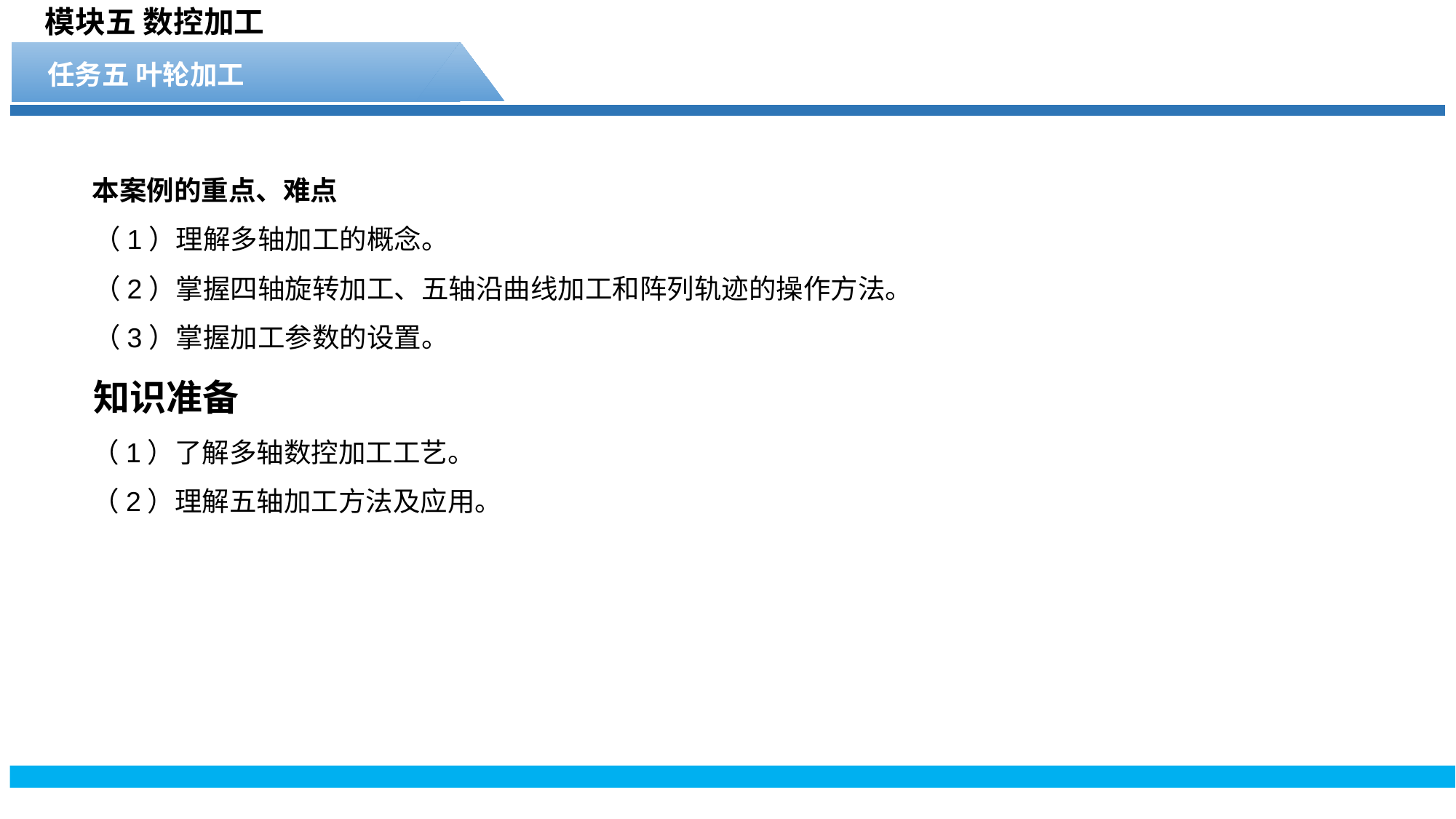

模块五 数控加工

任务五 叶轮加工
本案例的重点、难点
（1）理解多轴加工的概念。
（2）掌握四轴旋转加工、五轴沿曲线加工和阵列轨迹的操作方法。
（3）掌握加工参数的设置。
知识准备
（1）了解多轴数控加工工艺。
（2）理解五轴加工方法及应用。